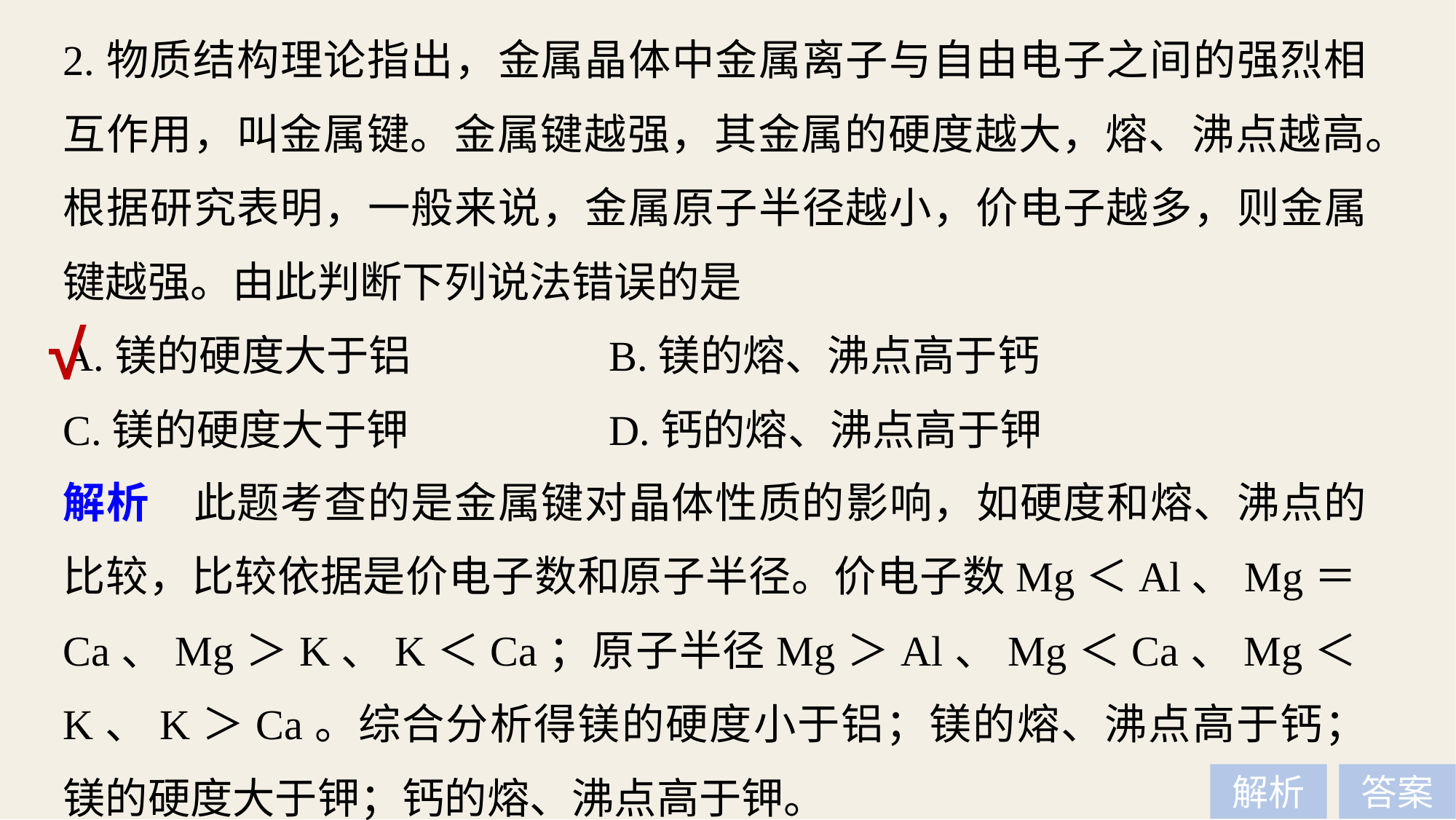

2.物质结构理论指出，金属晶体中金属离子与自由电子之间的强烈相互作用，叫金属键。金属键越强，其金属的硬度越大，熔、沸点越高。根据研究表明，一般来说，金属原子半径越小，价电子越多，则金属键越强。由此判断下列说法错误的是
A.镁的硬度大于铝		B.镁的熔、沸点高于钙
C.镁的硬度大于钾		D.钙的熔、沸点高于钾
√
解析　此题考查的是金属键对晶体性质的影响，如硬度和熔、沸点的比较，比较依据是价电子数和原子半径。价电子数Mg＜Al、Mg＝Ca、Mg＞K、K＜Ca；原子半径Mg＞Al、Mg＜Ca、Mg＜K、K＞Ca。综合分析得镁的硬度小于铝；镁的熔、沸点高于钙；镁的硬度大于钾；钙的熔、沸点高于钾。
解析
答案